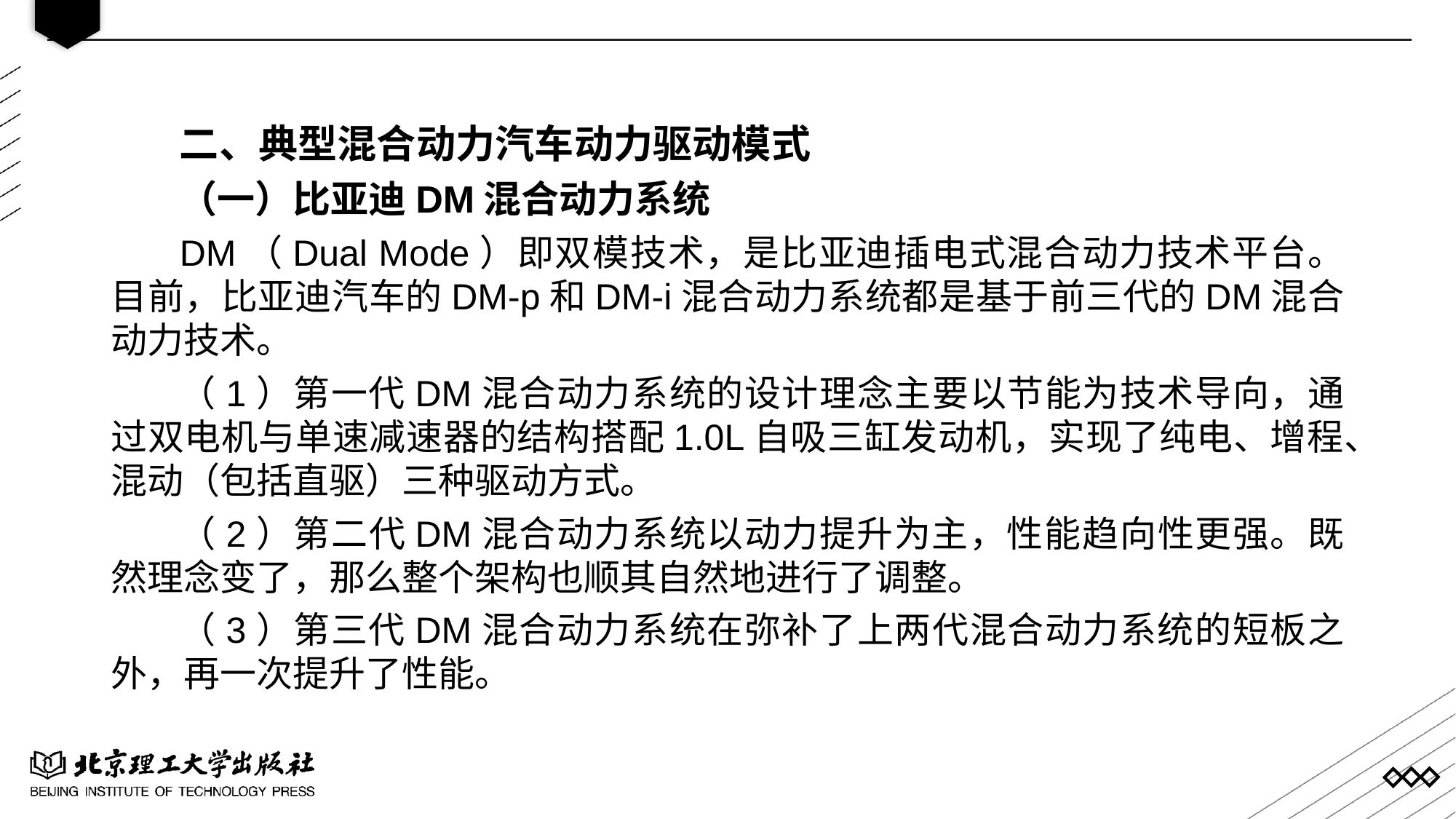

二、典型混合动力汽车动力驱动模式
（一）比亚迪DM混合动力系统
DM（Dual Mode）即双模技术，是比亚迪插电式混合动力技术平台。目前，比亚迪汽车的DM-p和DM-i混合动力系统都是基于前三代的DM混合动力技术。
（1）第一代DM混合动力系统的设计理念主要以节能为技术导向，通过双电机与单速减速器的结构搭配1.0L自吸三缸发动机，实现了纯电、增程、混动（包括直驱）三种驱动方式。
（2）第二代DM混合动力系统以动力提升为主，性能趋向性更强。既然理念变了，那么整个架构也顺其自然地进行了调整。
（3）第三代DM混合动力系统在弥补了上两代混合动力系统的短板之外，再一次提升了性能。